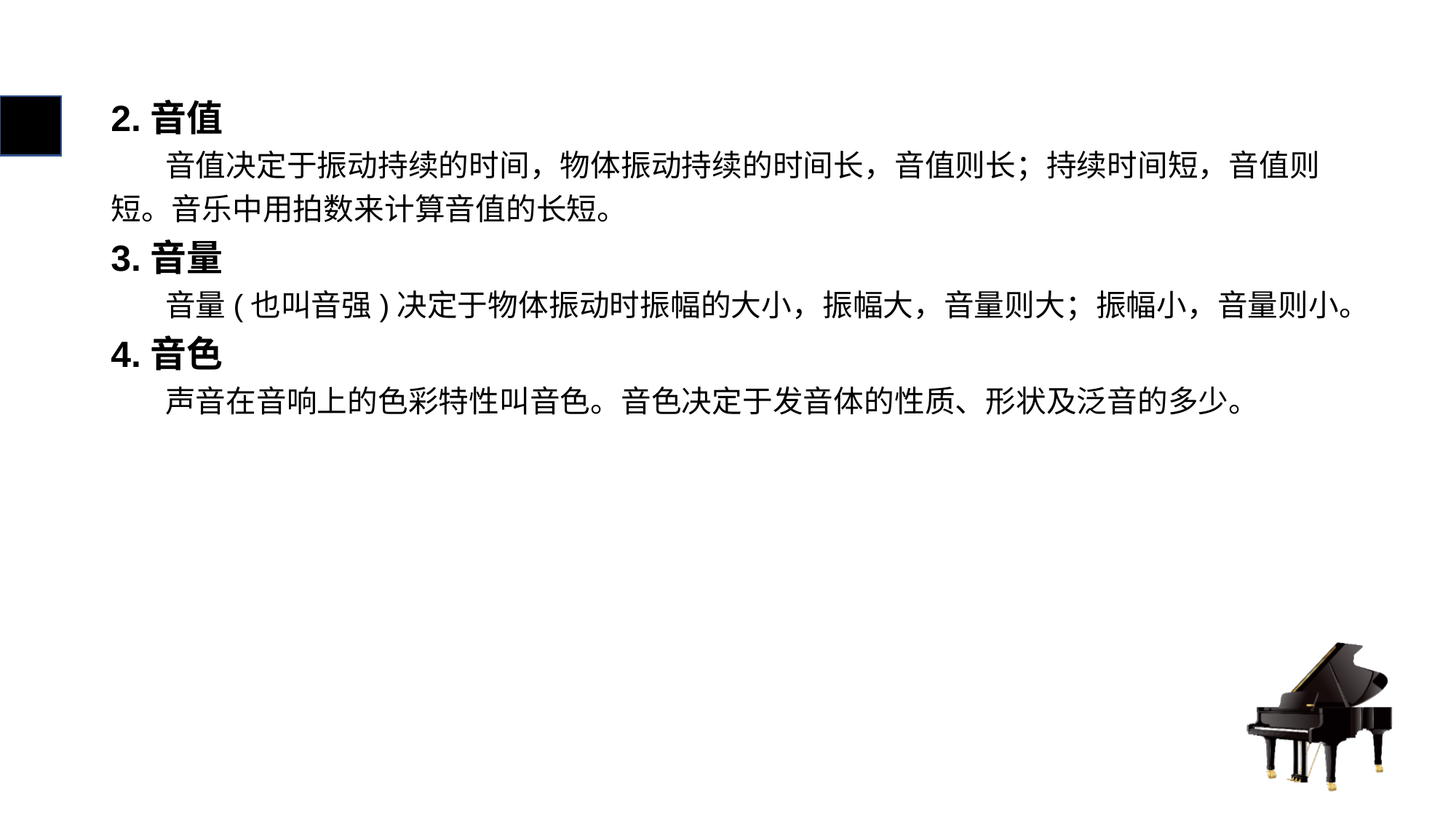

# 2.音值
       音值决定于振动持续的时间，物体振动持续的时间长，音值则长；持续时间短，音值则短。音乐中用拍数来计算音值的长短。
3.音量
       音量(也叫音强)决定于物体振动时振幅的大小，振幅大，音量则大；振幅小，音量则小。
4.音色
       声音在音响上的色彩特性叫音色。音色决定于发音体的性质、形状及泛音的多少。